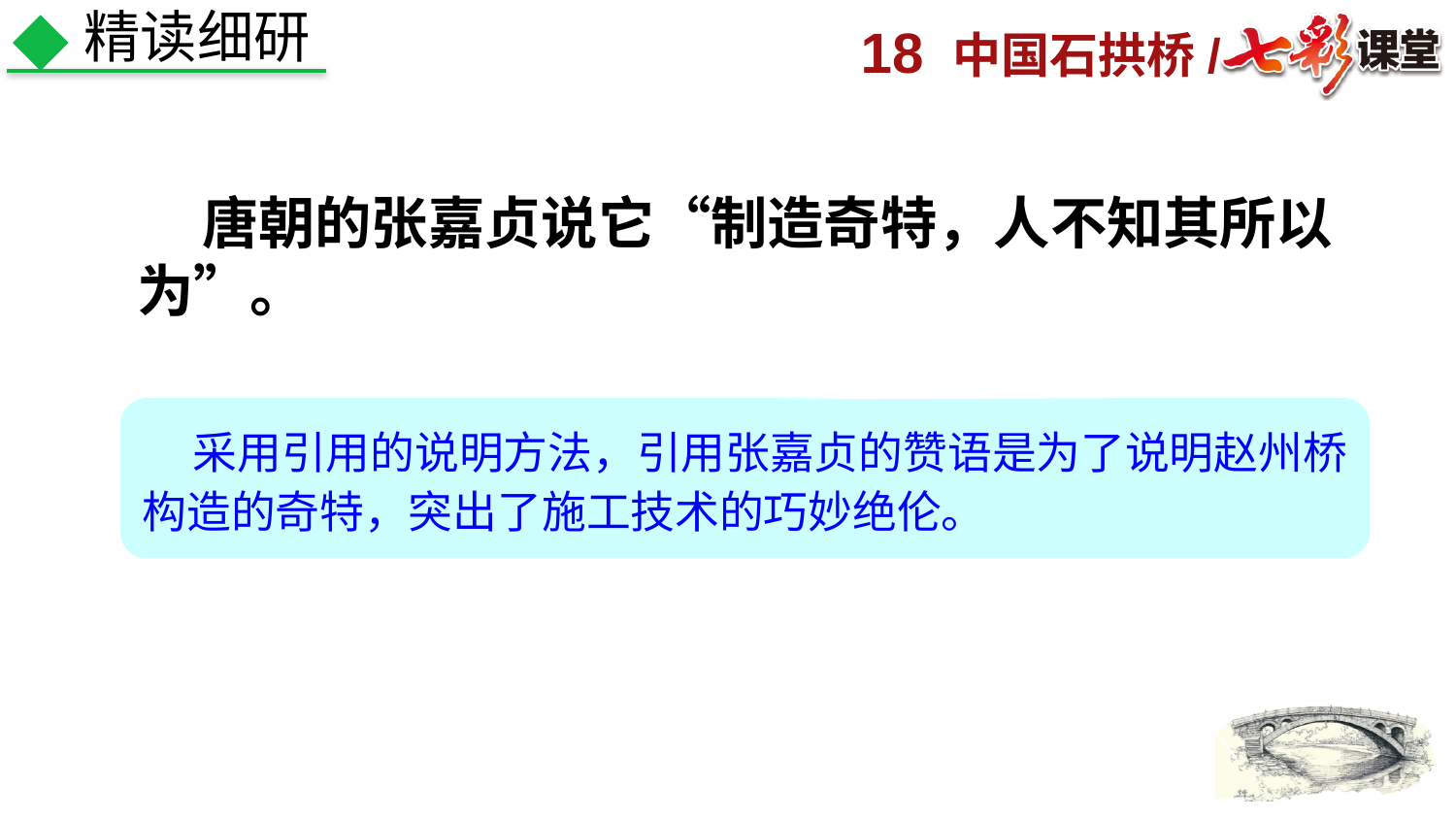

精读细研

    唐朝的张嘉贞说它“制造奇特，人不知其所以为”。
    采用引用的说明方法，引用张嘉贞的赞语是为了说明赵州桥构造的奇特，突出了施工技术的巧妙绝伦。